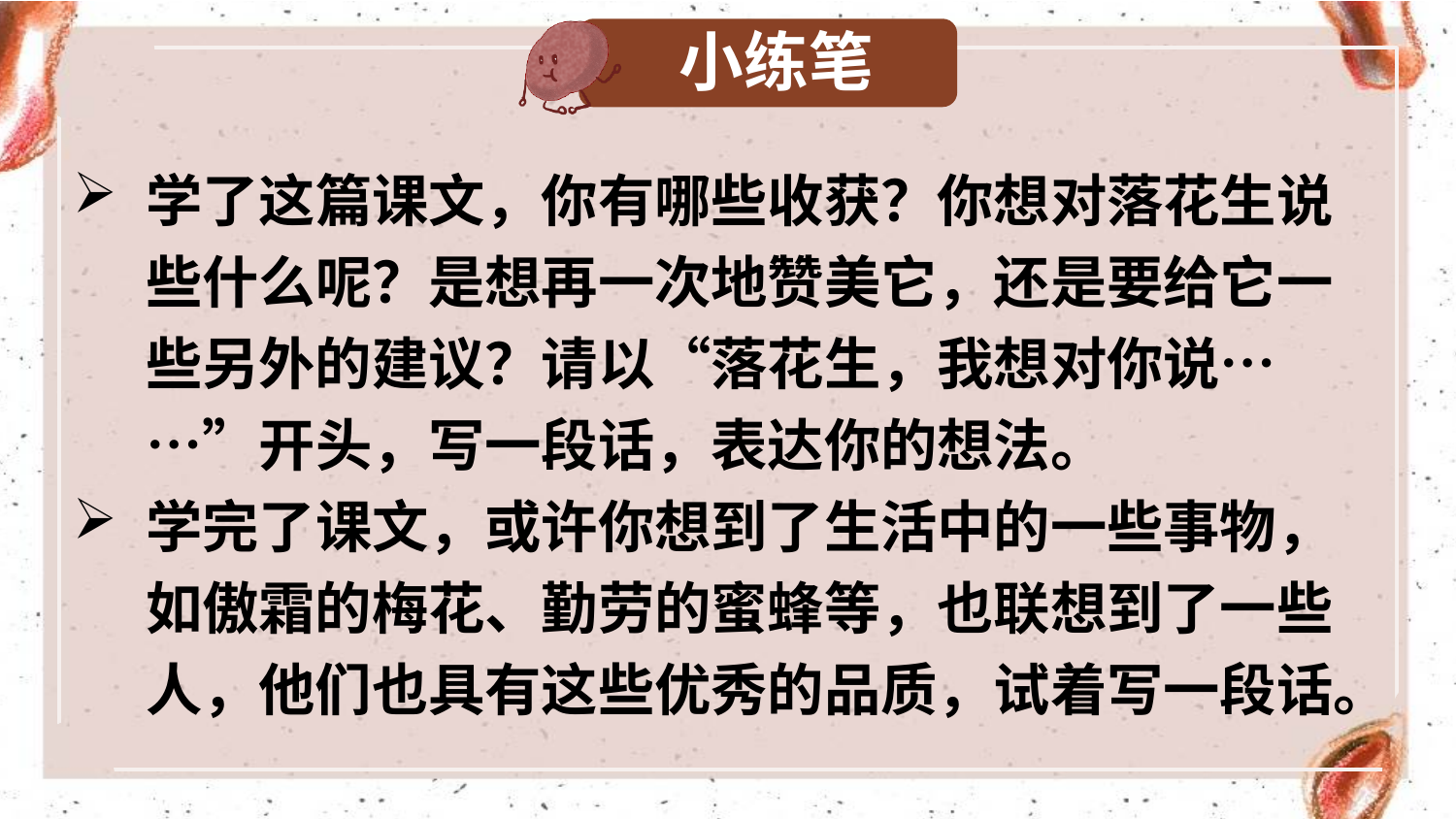

小练笔
学了这篇课文，你有哪些收获？你想对落花生说些什么呢？是想再一次地赞美它，还是要给它一些另外的建议？请以“落花生，我想对你说……”开头，写一段话，表达你的想法。
学完了课文，或许你想到了生活中的一些事物，如傲霜的梅花、勤劳的蜜蜂等，也联想到了一些人，他们也具有这些优秀的品质，试着写一段话。